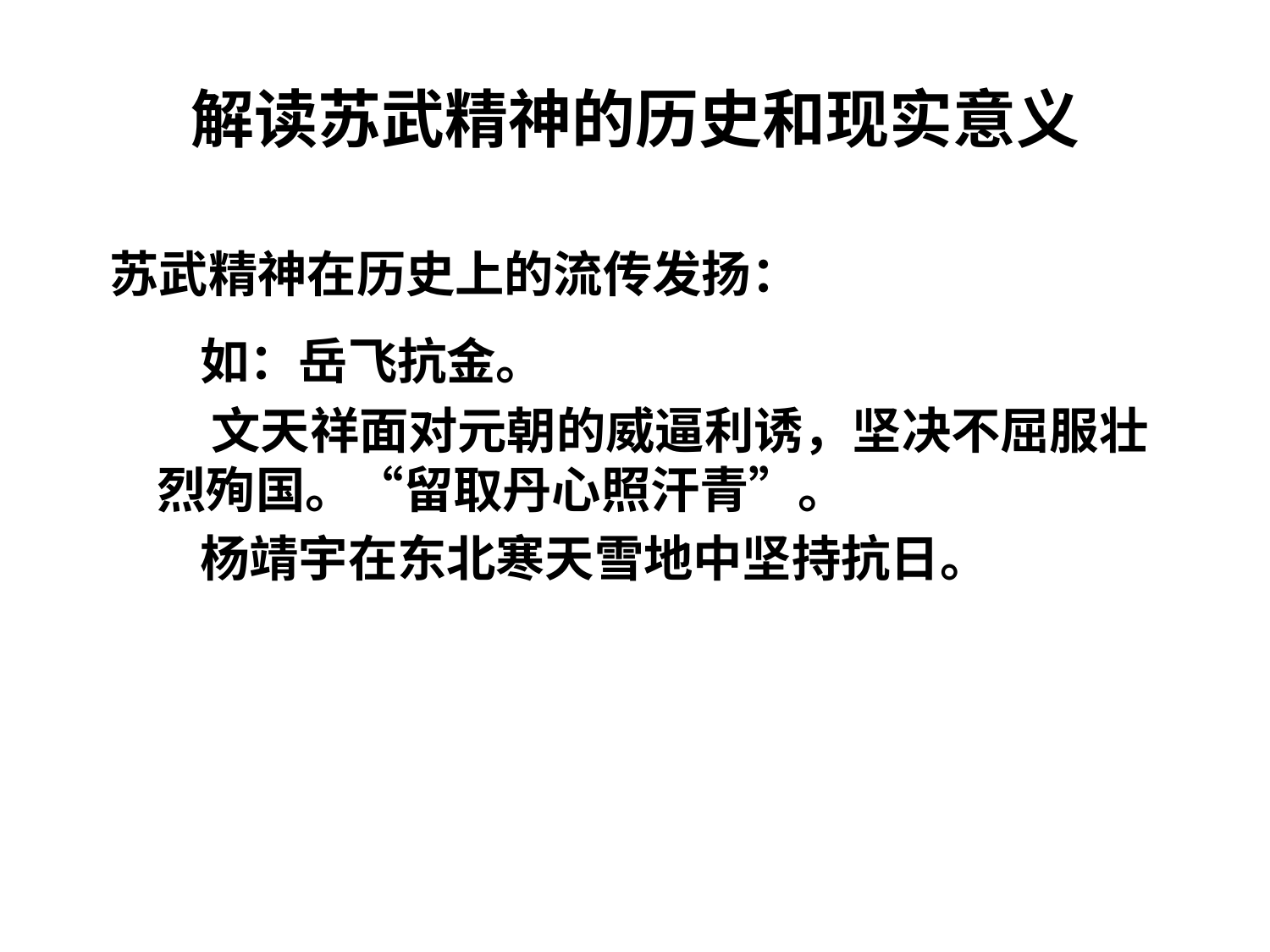

# 解读苏武精神的历史和现实意义
苏武精神在历史上的流传发扬：
          如：岳飞抗金。
           文天祥面对元朝的威逼利诱，坚决不屈服壮        烈殉国。“留取丹心照汗青”。
          杨靖宇在东北寒天雪地中坚持抗日。